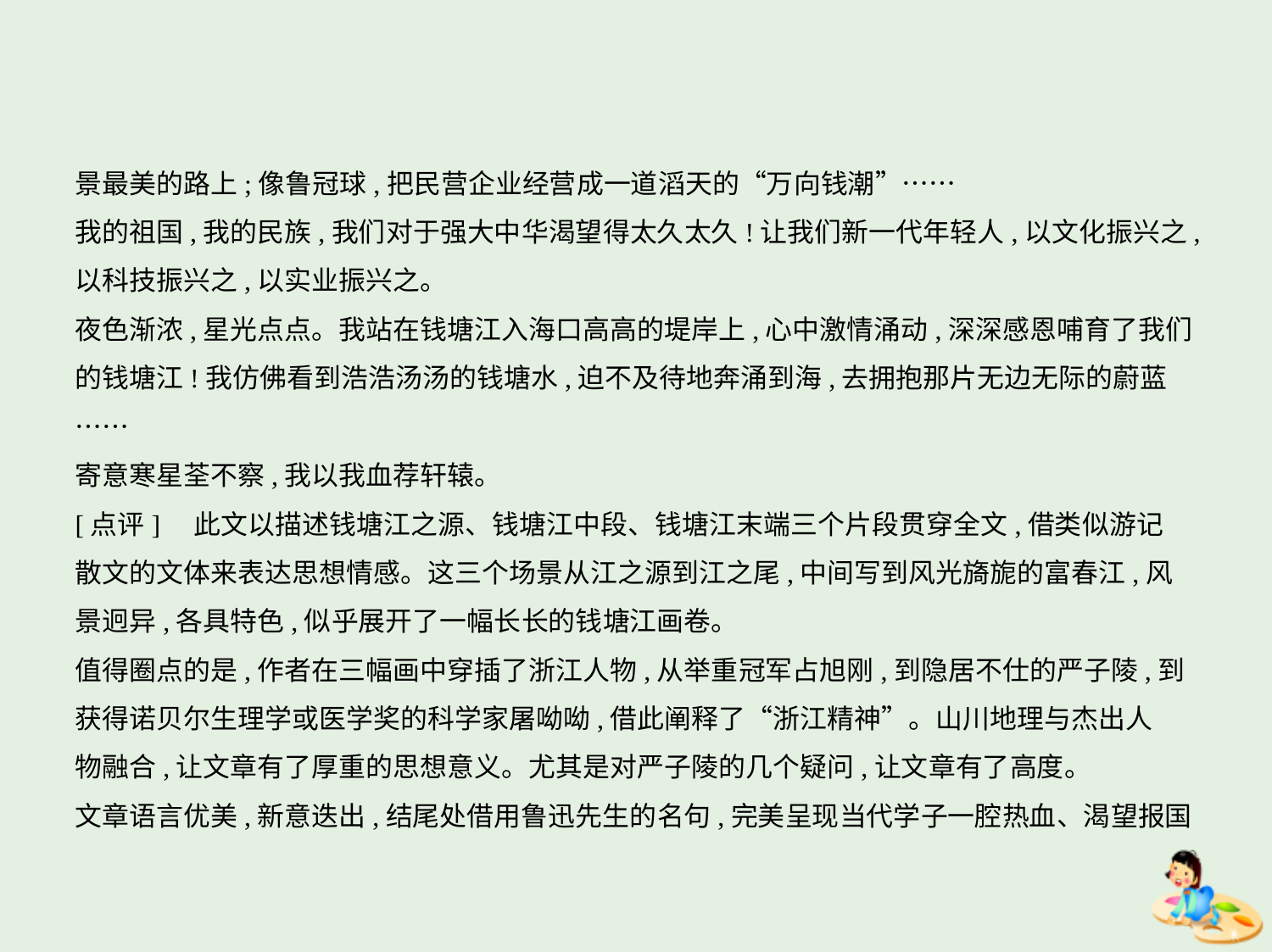

景最美的路上;像鲁冠球,把民营企业经营成一道滔天的“万向钱潮”……
我的祖国,我的民族,我们对于强大中华渴望得太久太久!让我们新一代年轻人,以文化振兴之,
以科技振兴之,以实业振兴之。
夜色渐浓,星光点点。我站在钱塘江入海口高高的堤岸上,心中激情涌动,深深感恩哺育了我们
的钱塘江!我仿佛看到浩浩汤汤的钱塘水,迫不及待地奔涌到海,去拥抱那片无边无际的蔚蓝
……
寄意寒星荃不察,我以我血荐轩辕。
[点评]　此文以描述钱塘江之源、钱塘江中段、钱塘江末端三个片段贯穿全文,借类似游记
散文的文体来表达思想情感。这三个场景从江之源到江之尾,中间写到风光旖旎的富春江,风
景迥异,各具特色,似乎展开了一幅长长的钱塘江画卷。
值得圈点的是,作者在三幅画中穿插了浙江人物,从举重冠军占旭刚,到隐居不仕的严子陵,到
获得诺贝尔生理学或医学奖的科学家屠呦呦,借此阐释了“浙江精神”。山川地理与杰出人
物融合,让文章有了厚重的思想意义。尤其是对严子陵的几个疑问,让文章有了高度。
文章语言优美,新意迭出,结尾处借用鲁迅先生的名句,完美呈现当代学子一腔热血、渴望报国